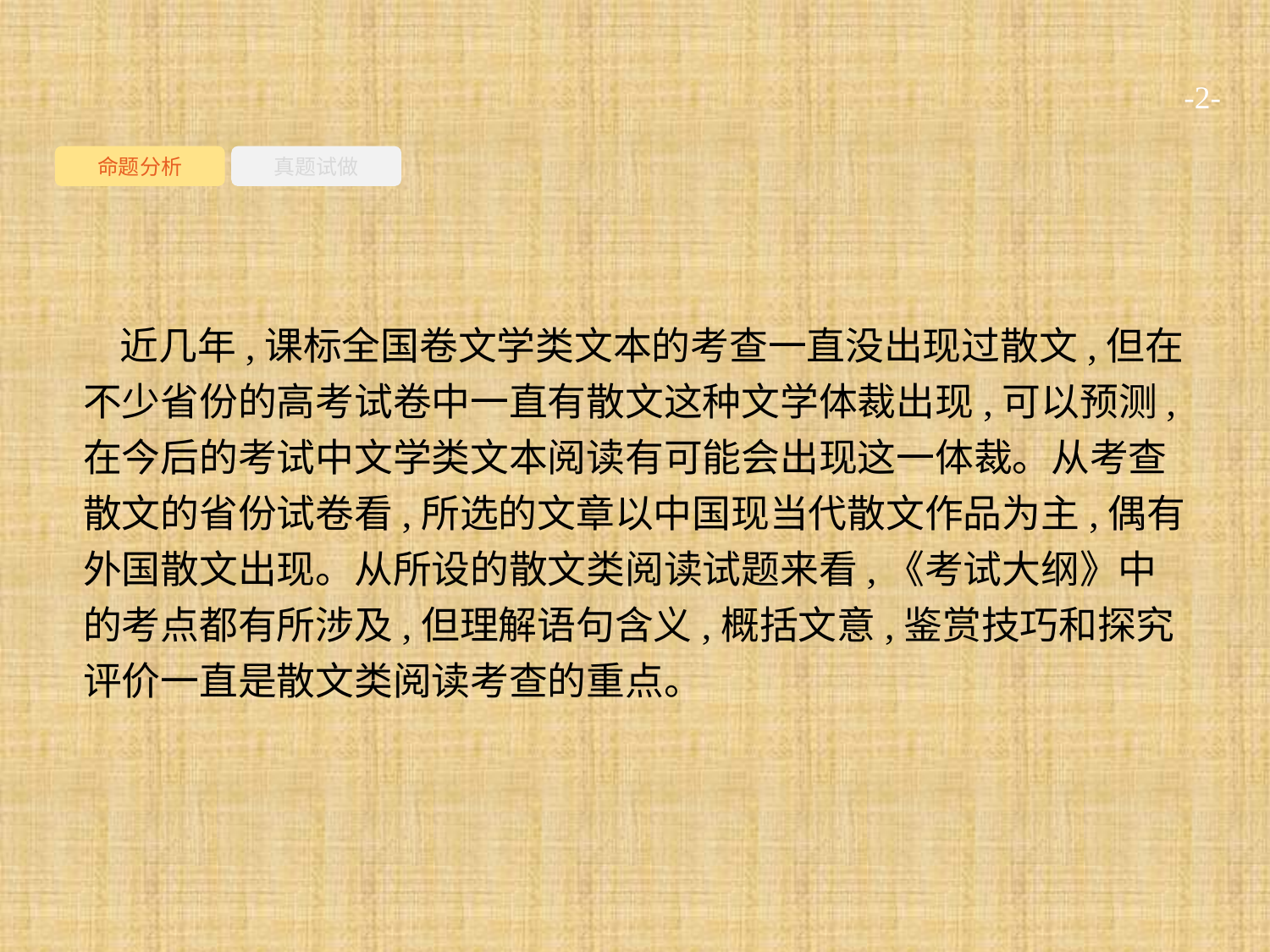

-2-
命题分析
真题试做
近几年,课标全国卷文学类文本的考查一直没出现过散文,但在不少省份的高考试卷中一直有散文这种文学体裁出现,可以预测,在今后的考试中文学类文本阅读有可能会出现这一体裁。从考查散文的省份试卷看,所选的文章以中国现当代散文作品为主,偶有外国散文出现。从所设的散文类阅读试题来看,《考试大纲》中的考点都有所涉及,但理解语句含义,概括文意,鉴赏技巧和探究评价一直是散文类阅读考查的重点。